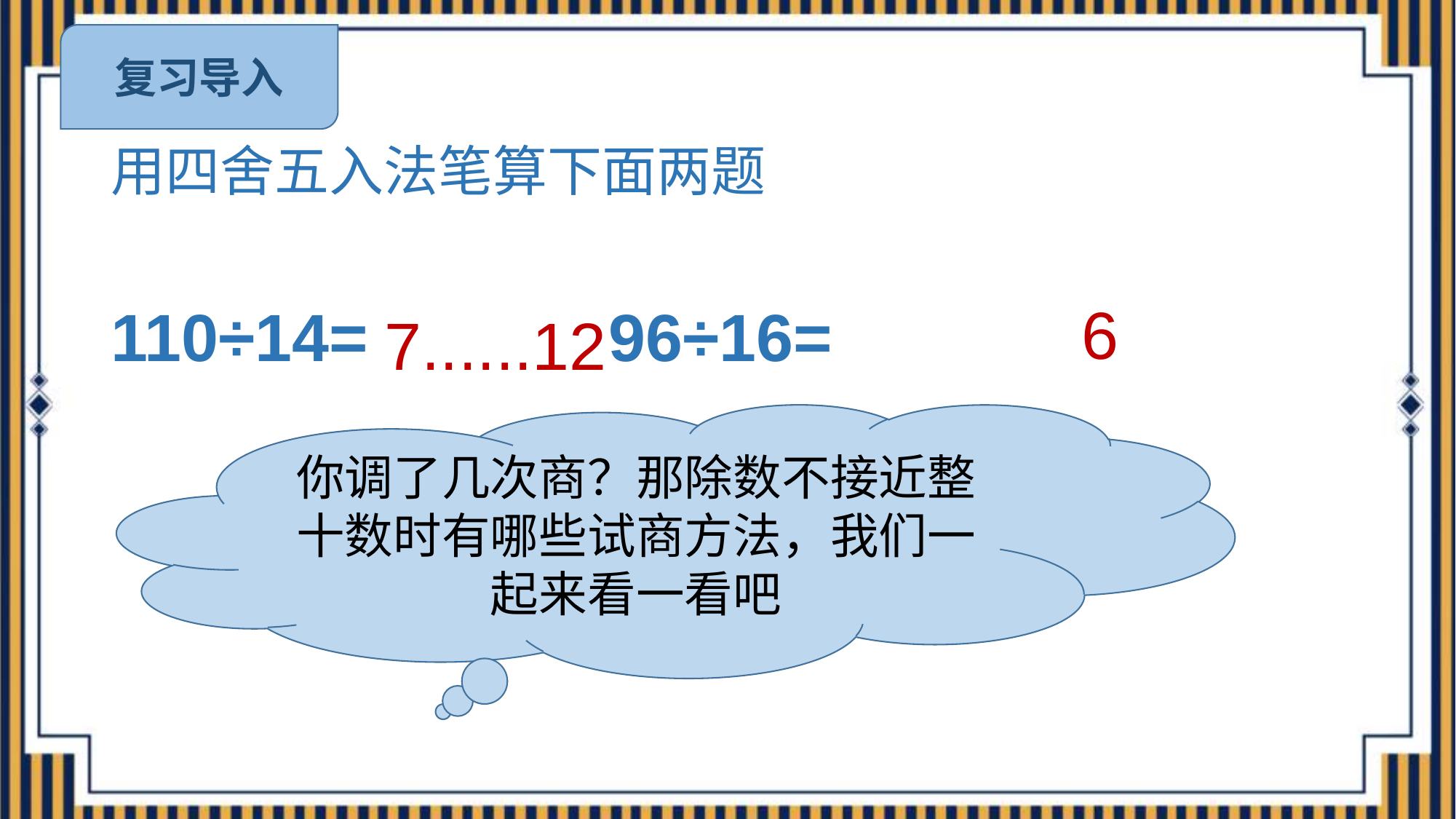

复习导入
# 用四舍五入法笔算下面两题
6
7......12
110÷14=             96÷16=
你调了几次商？那除数不接近整十数时有哪些试商方法，我们一起来看一看吧